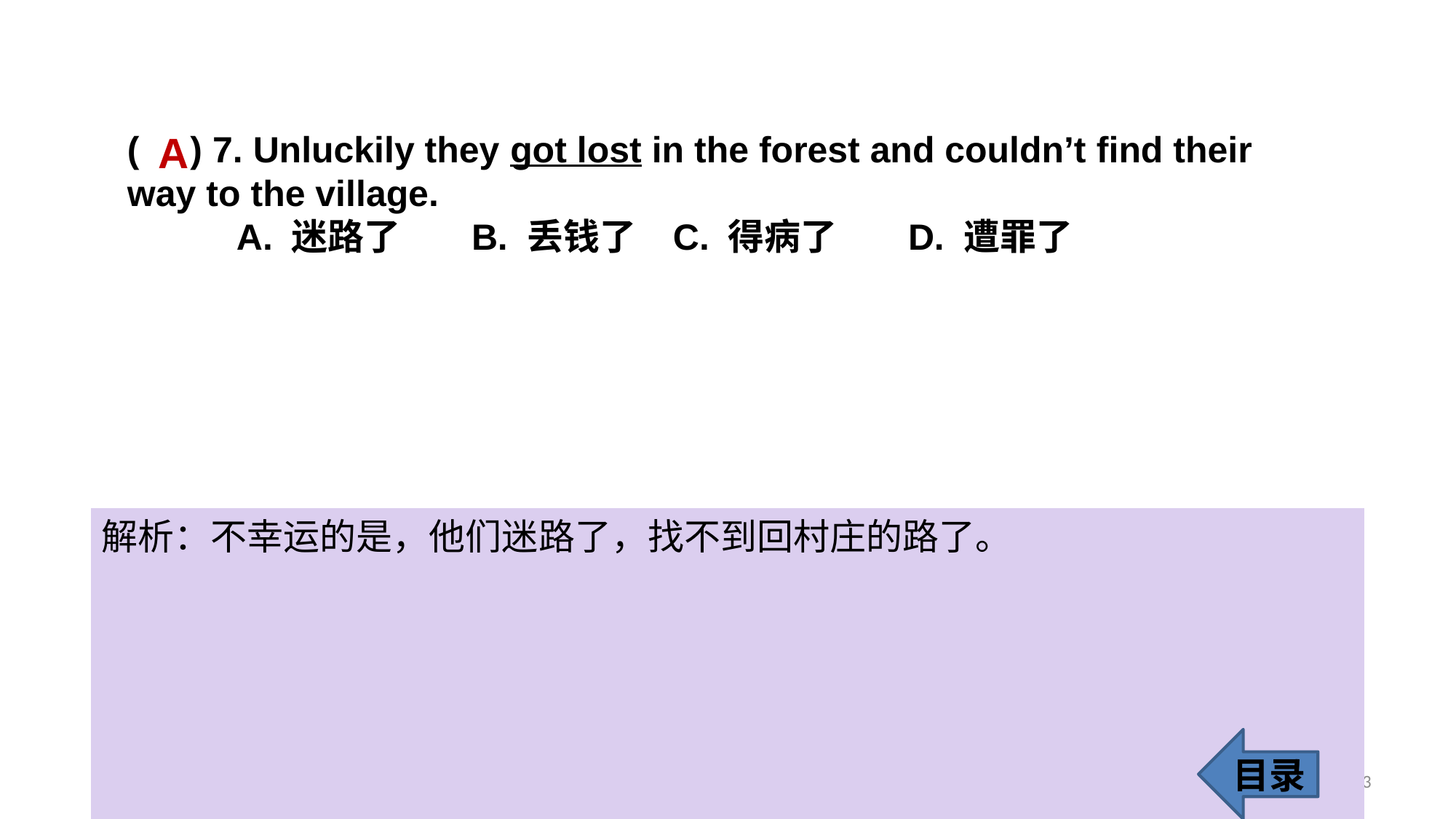

A
(     ) 7. Unluckily they got lost in the forest and couldn’t find their 	   way to the village.
	A. 迷路了	 B. 丢钱了 	C. 得病了	 D. 遭罪了
解析：不幸运的是，他们迷路了，找不到回村庄的路了。

目录
13